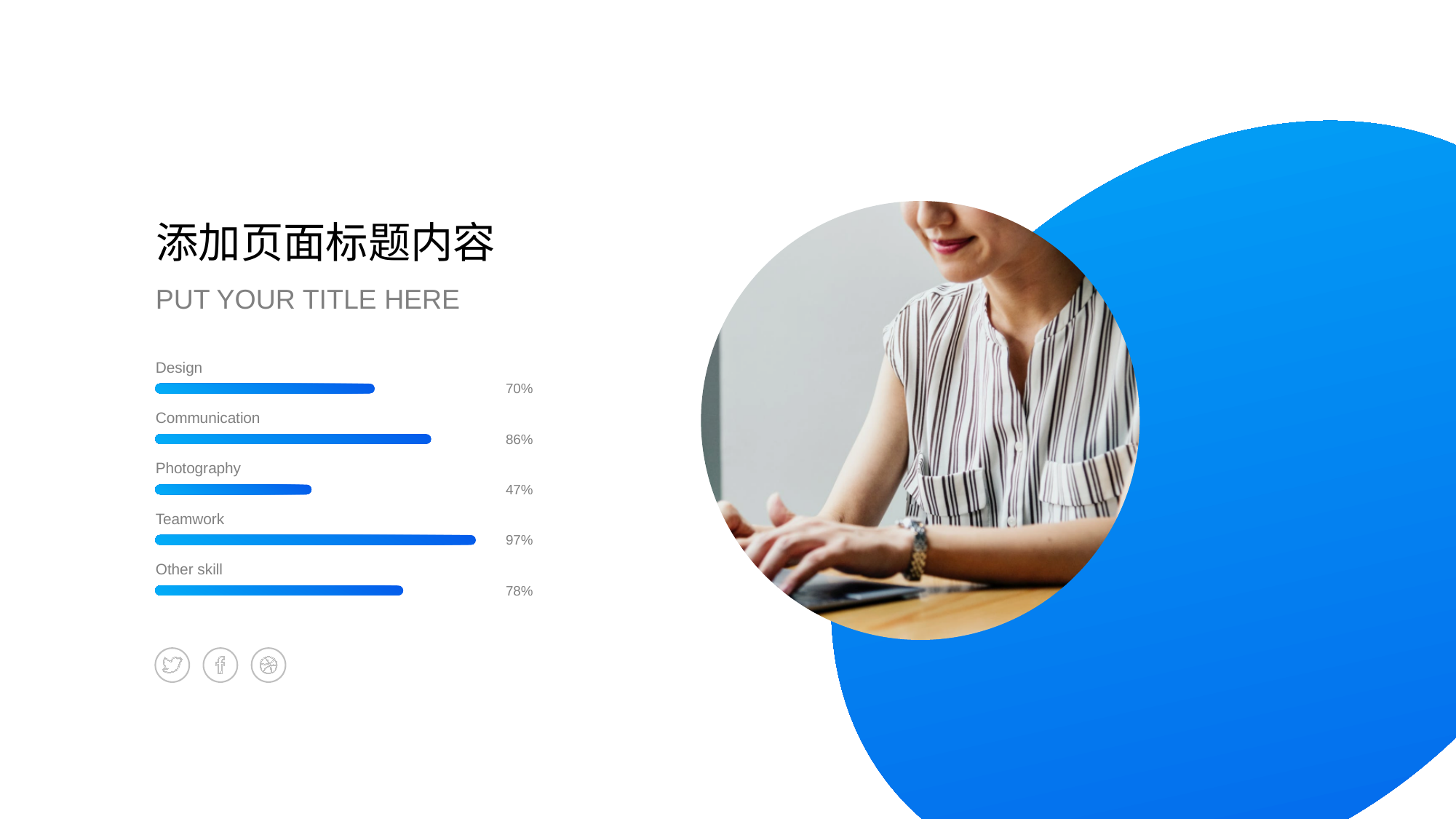

添加页面标题内容
PUT YOUR TITLE HERE
Design
70%

Communication
86%

Photography
47%

Teamwork
97%

Other skill
78%